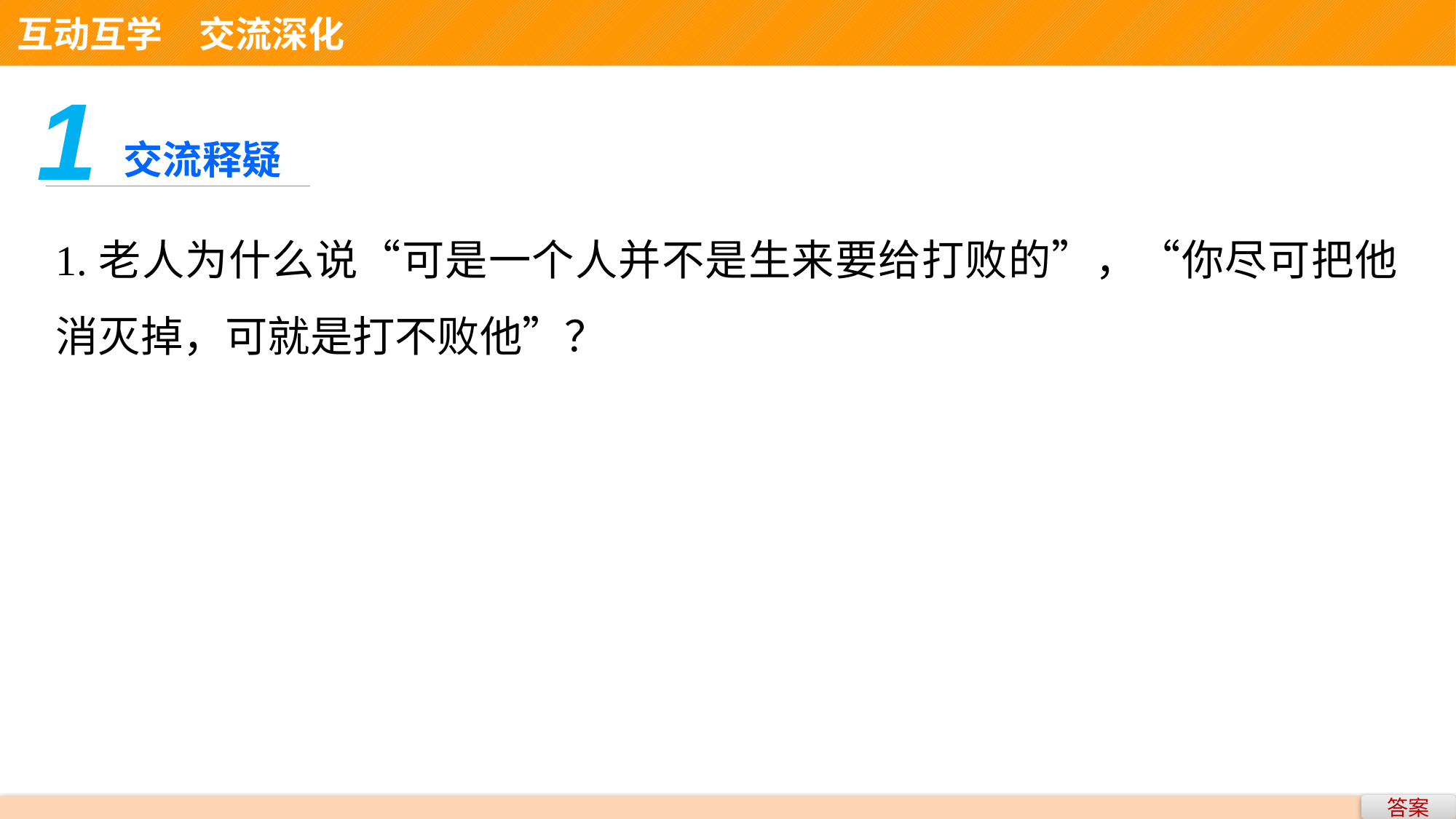

互动互学　交流深化
1
交流释疑
1.老人为什么说“可是一个人并不是生来要给打败的”，“你尽可把他消灭掉，可就是打不败他”？
答案